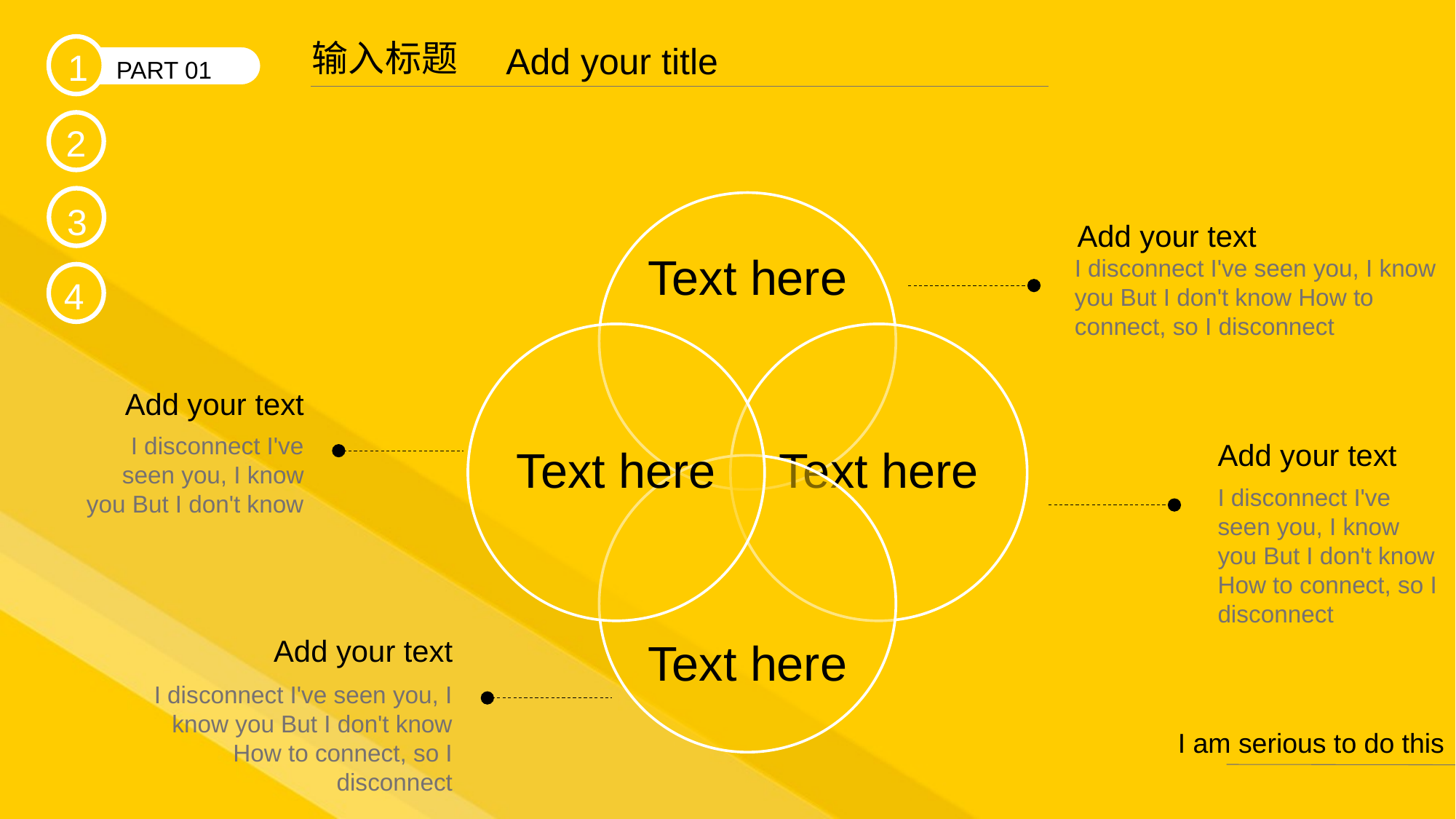

输入标题
Add your title

1
PART 01

2

3

4
Text here
Text here
Text here
Text here
Add your text
I disconnect I've seen you, I know you But I don't know How to connect, so I disconnect

Add your text
I disconnect I've seen you, I know you But I don't know

Add your text
I disconnect I've seen you, I know you But I don't know How to connect, so I disconnect

Add your text
I disconnect I've seen you, I know you But I don't know How to connect, so I disconnect

I am serious to do this